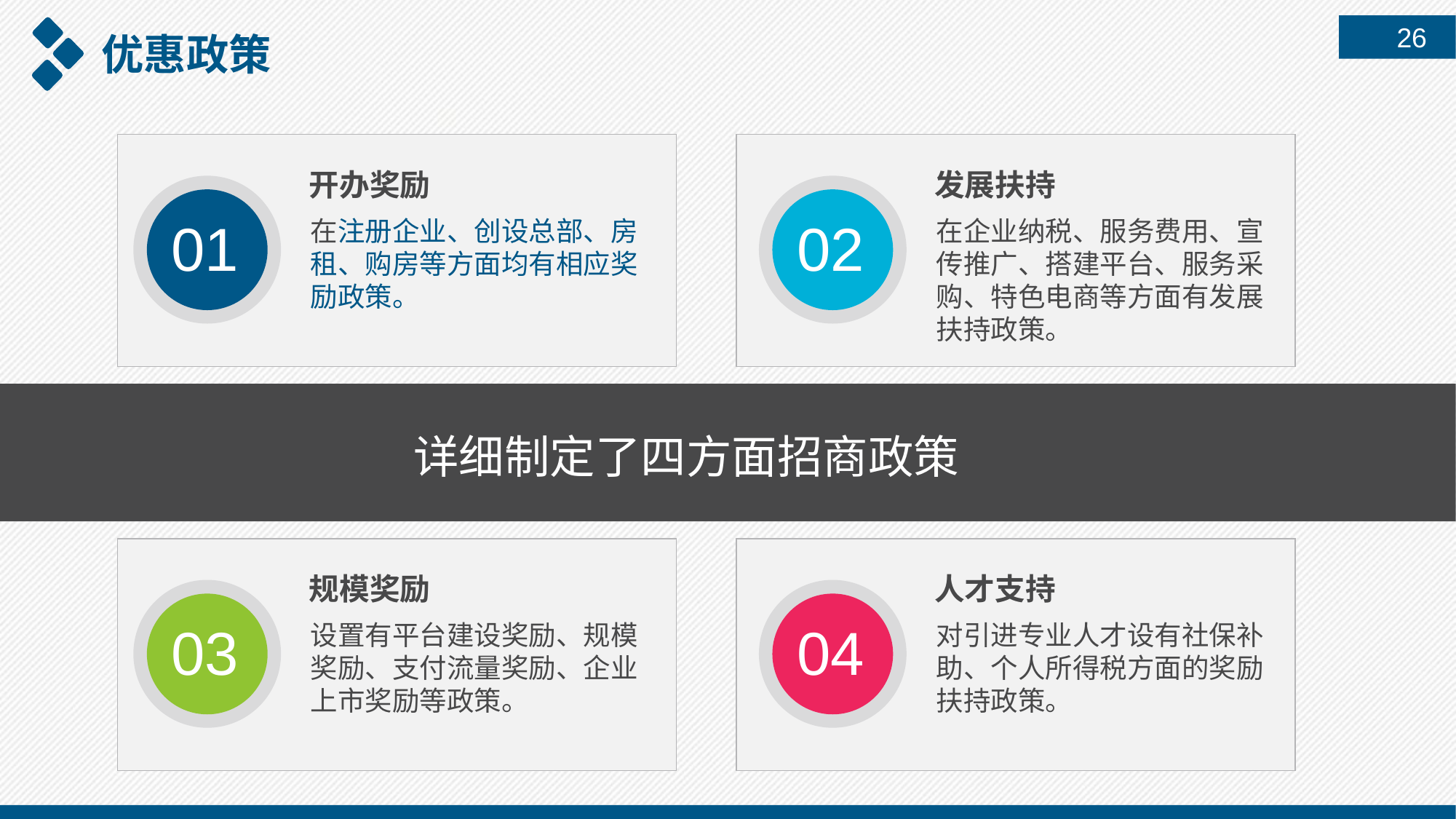

26

优惠政策

开办奖励
发展扶持

01
02
在注册企业、创设总部、房租、购房等方面均有相应奖励政策。
在企业纳税、服务费用、宣传推广、搭建平台、服务采购、特色电商等方面有发展扶持政策。

详细制定了四方面招商政策

规模奖励
人才支持

03
04
设置有平台建设奖励、规模奖励、支付流量奖励、企业上市奖励等政策。
对引进专业人才设有社保补助、个人所得税方面的奖励扶持政策。